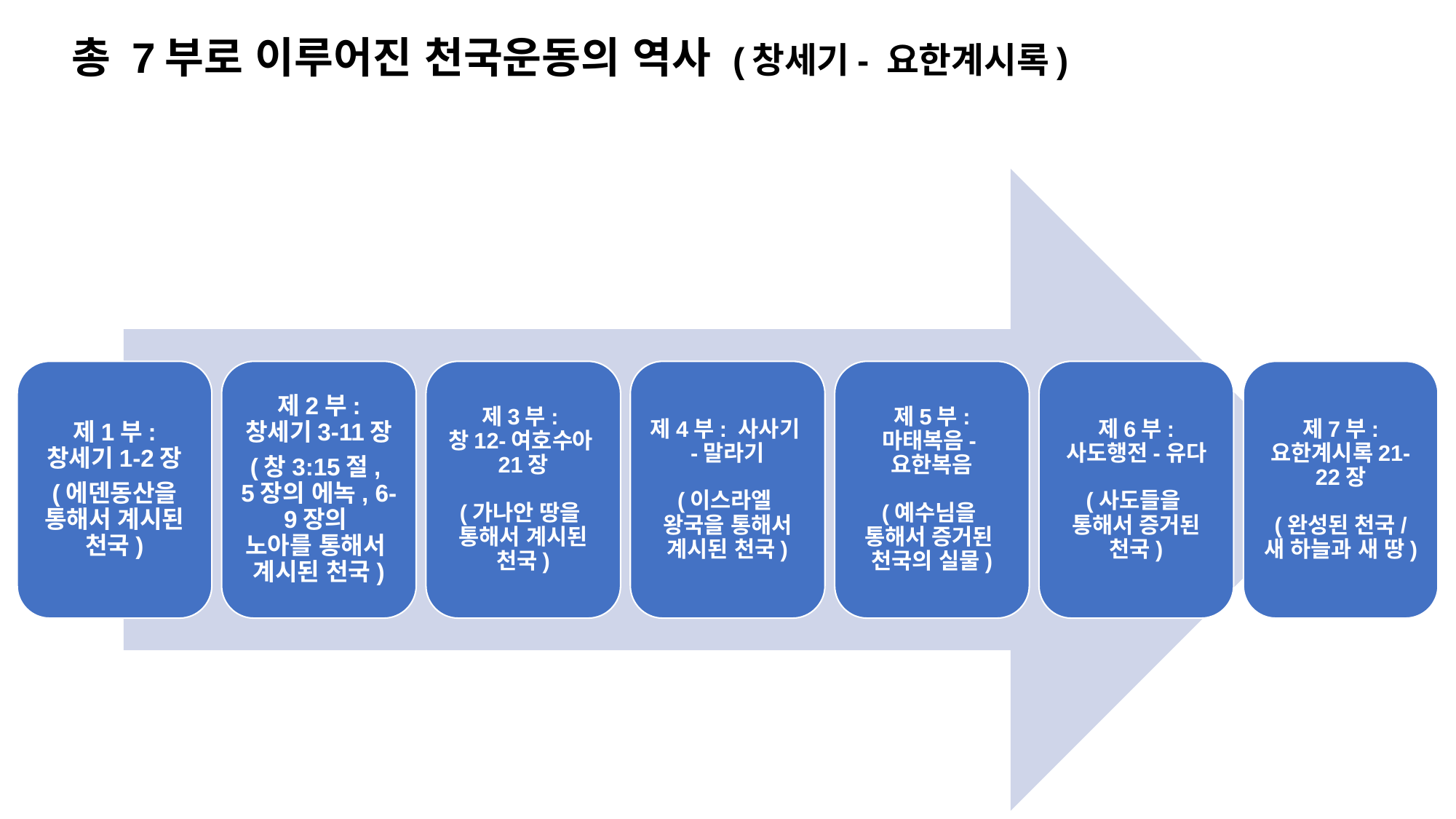

총 7부로 이루어진 천국운동의 역사 (창세기- 요한계시록)

제1부: 창세기1-2장
(에덴동산을 통해서 계시된 천국)
제2부: 창세기3-11장
(창3:15절,
5장의 에녹, 6-9장의
노아를 통해서
계시된 천국)
제3부:
창12-여호수아21장
(가나안 땅을
통해서 계시된 천국)
제4부: 사사기-말라기
(이스라엘
왕국을 통해서 계시된 천국)
제5부: 마태복음-요한복음
(예수님을
통해서 증거된
천국의 실물)
제6부: 사도행전-유다
(사도들을
통해서 증거된 천국)
제7부: 요한계시록21-22장
(완성된 천국/ 새 하늘과 새 땅)